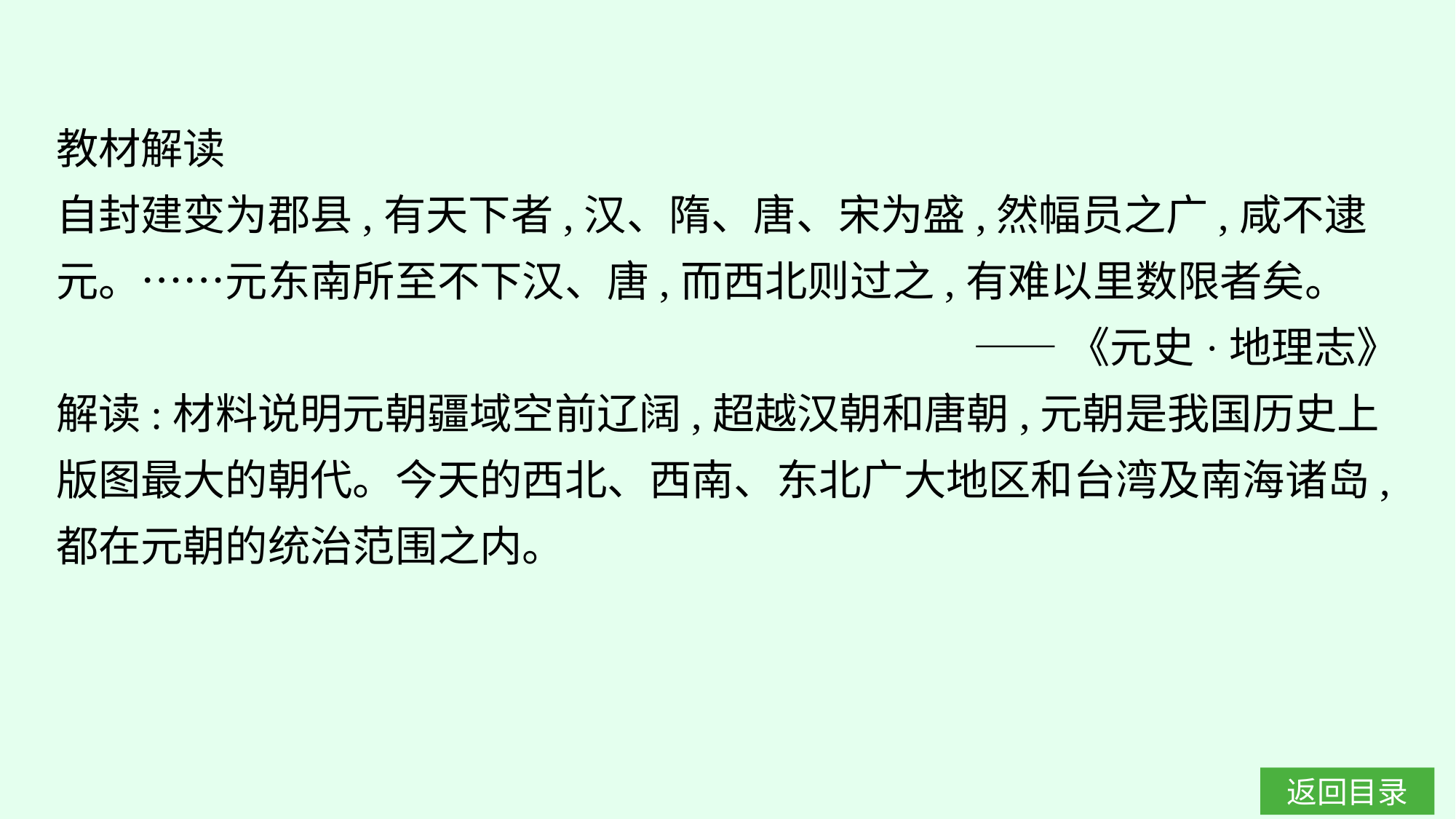

教材解读
自封建变为郡县,有天下者,汉、隋、唐、宋为盛,然幅员之广,咸不逮元。……元东南所至不下汉、唐,而西北则过之,有难以里数限者矣。
——《元史·地理志》
解读:材料说明元朝疆域空前辽阔,超越汉朝和唐朝,元朝是我国历史上版图最大的朝代。今天的西北、西南、东北广大地区和台湾及南海诸岛,都在元朝的统治范围之内。